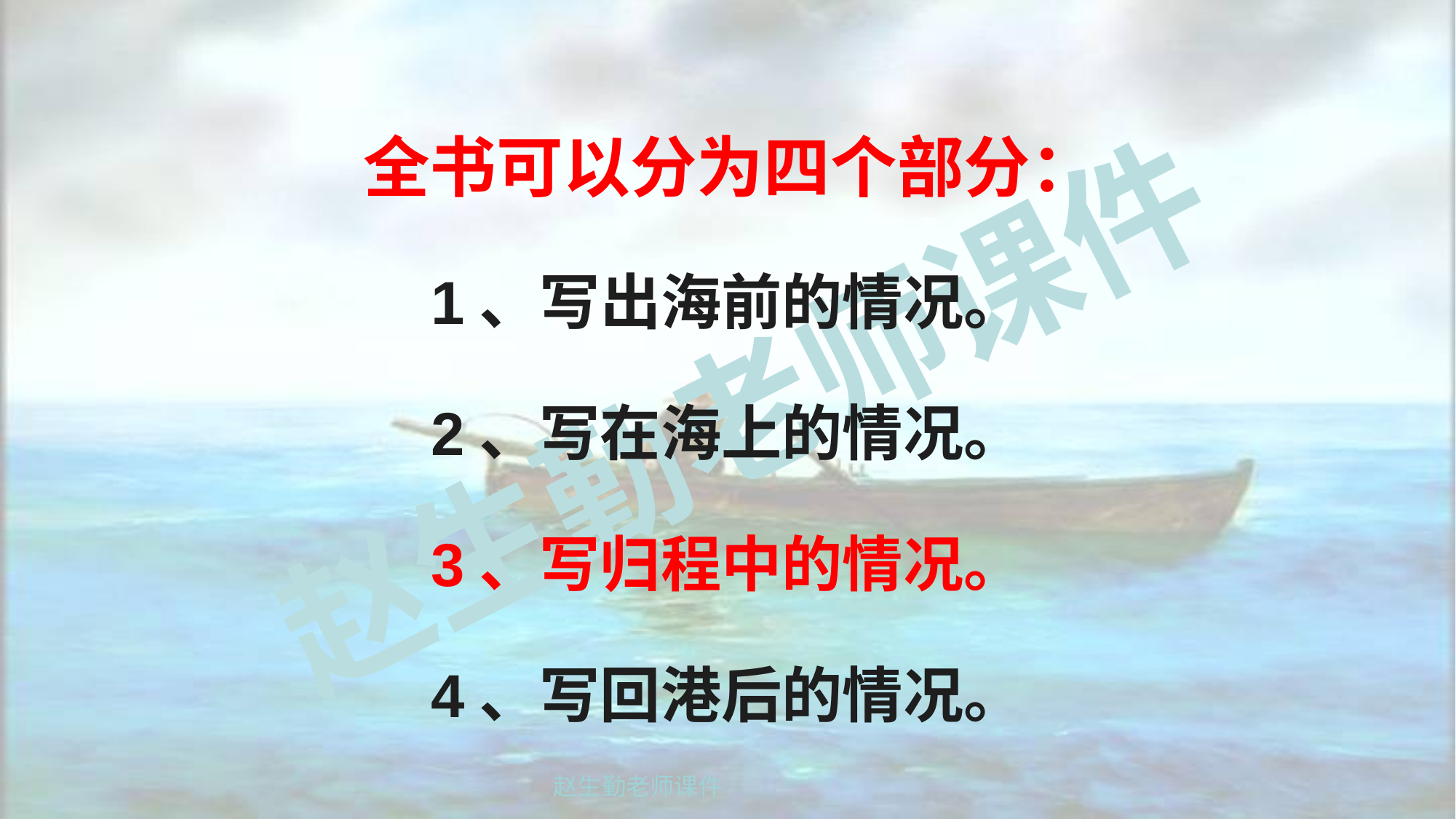

全书可以分为四个部分：
1、写出海前的情况。
2、写在海上的情况。
3、写归程中的情况。
4、写回港后的情况。
赵生勤老师课件